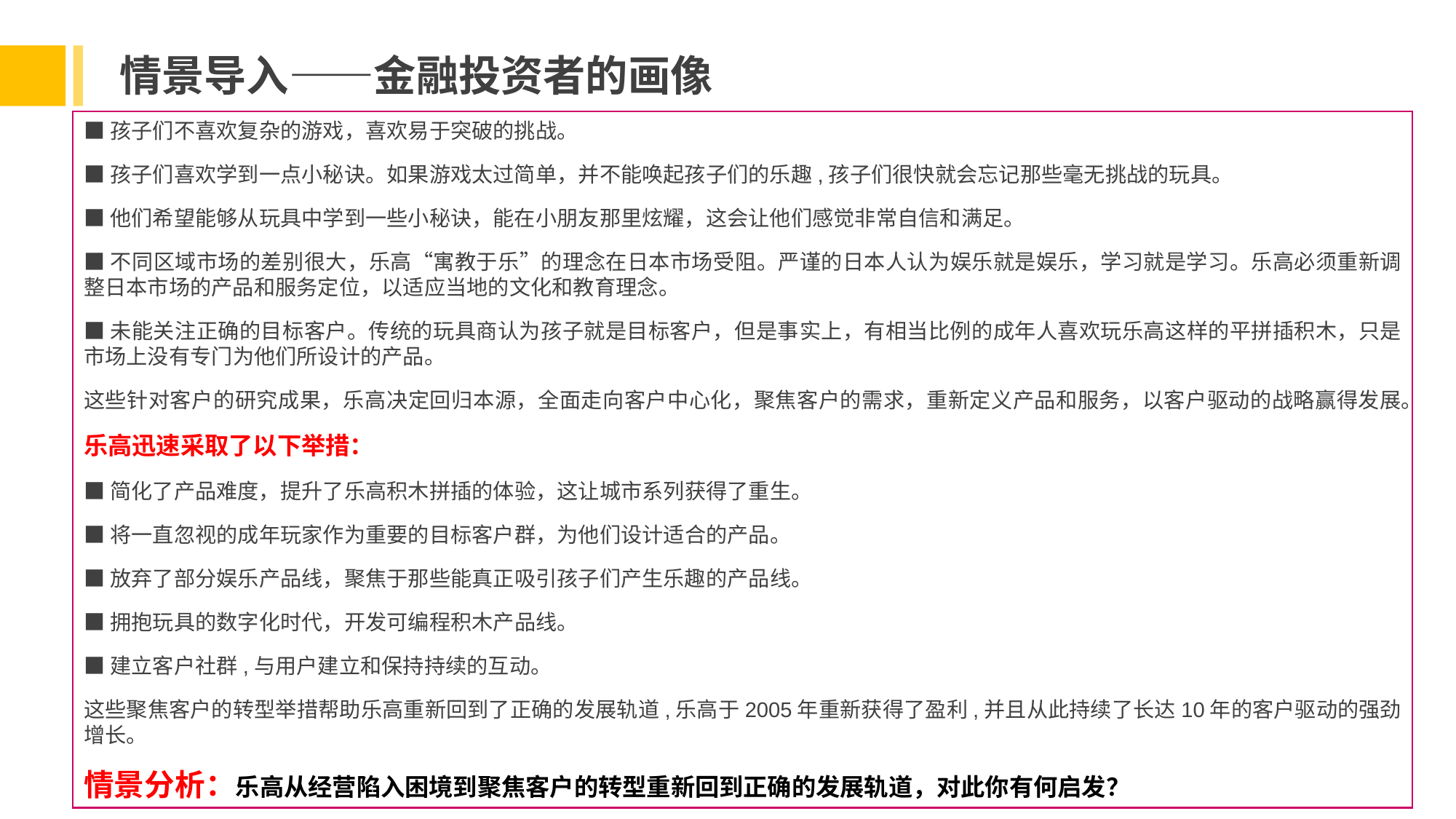

情景导入——金融投资者的画像

■孩子们不喜欢复杂的游戏，喜欢易于突破的挑战。
■孩子们喜欢学到一点小秘诀。如果游戏太过简单，并不能唤起孩子们的乐趣,孩子们很快就会忘记那些毫无挑战的玩具。
■他们希望能够从玩具中学到一些小秘诀，能在小朋友那里炫耀，这会让他们感觉非常自信和满足。
■不同区域市场的差别很大，乐高“寓教于乐”的理念在日本市场受阻。严谨的日本人认为娱乐就是娱乐，学习就是学习。乐高必须重新调整日本市场的产品和服务定位，以适应当地的文化和教育理念。
■未能关注正确的目标客户。传统的玩具商认为孩子就是目标客户，但是事实上，有相当比例的成年人喜欢玩乐高这样的平拼插积木，只是市场上没有专门为他们所设计的产品。
这些针对客户的研究成果，乐高决定回归本源，全面走向客户中心化，聚焦客户的需求，重新定义产品和服务，以客户驱动的战略赢得发展。
乐高迅速采取了以下举措：
■简化了产品难度，提升了乐高积木拼插的体验，这让城市系列获得了重生。
■将一直忽视的成年玩家作为重要的目标客户群，为他们设计适合的产品。
■放弃了部分娱乐产品线，聚焦于那些能真正吸引孩子们产生乐趣的产品线。
■拥抱玩具的数字化时代，开发可编程积木产品线。
■建立客户社群,与用户建立和保持持续的互动。
这些聚焦客户的转型举措帮助乐高重新回到了正确的发展轨道,乐高于2005年重新获得了盈利,并且从此持续了长达10年的客户驱动的强劲增长。
情景分析：乐高从经营陷入困境到聚焦客户的转型重新回到正确的发展轨道，对此你有何启发？